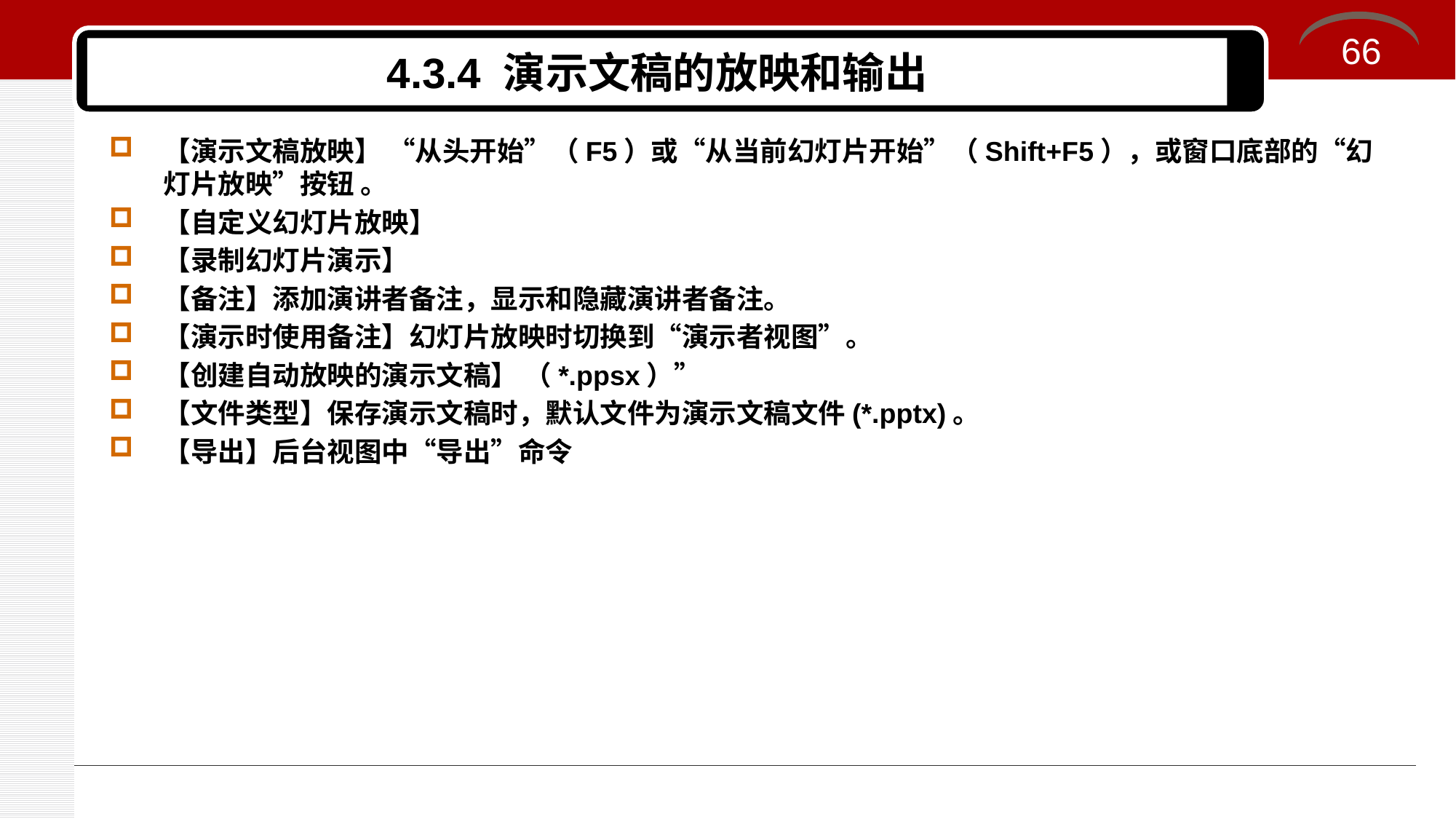

66
# 4.3.4 演示文稿的放映和输出
【演示文稿放映】 “从头开始”（F5）或“从当前幻灯片开始”（Shift+F5），或窗口底部的“幻灯片放映”按钮 。
【自定义幻灯片放映】
【录制幻灯片演示】
【备注】添加演讲者备注，显示和隐藏演讲者备注。
【演示时使用备注】幻灯片放映时切换到“演示者视图”。
【创建自动放映的演示文稿】 （*.ppsx）”
【文件类型】保存演示文稿时，默认文件为演示文稿文件(*.pptx)。
【导出】后台视图中“导出”命令